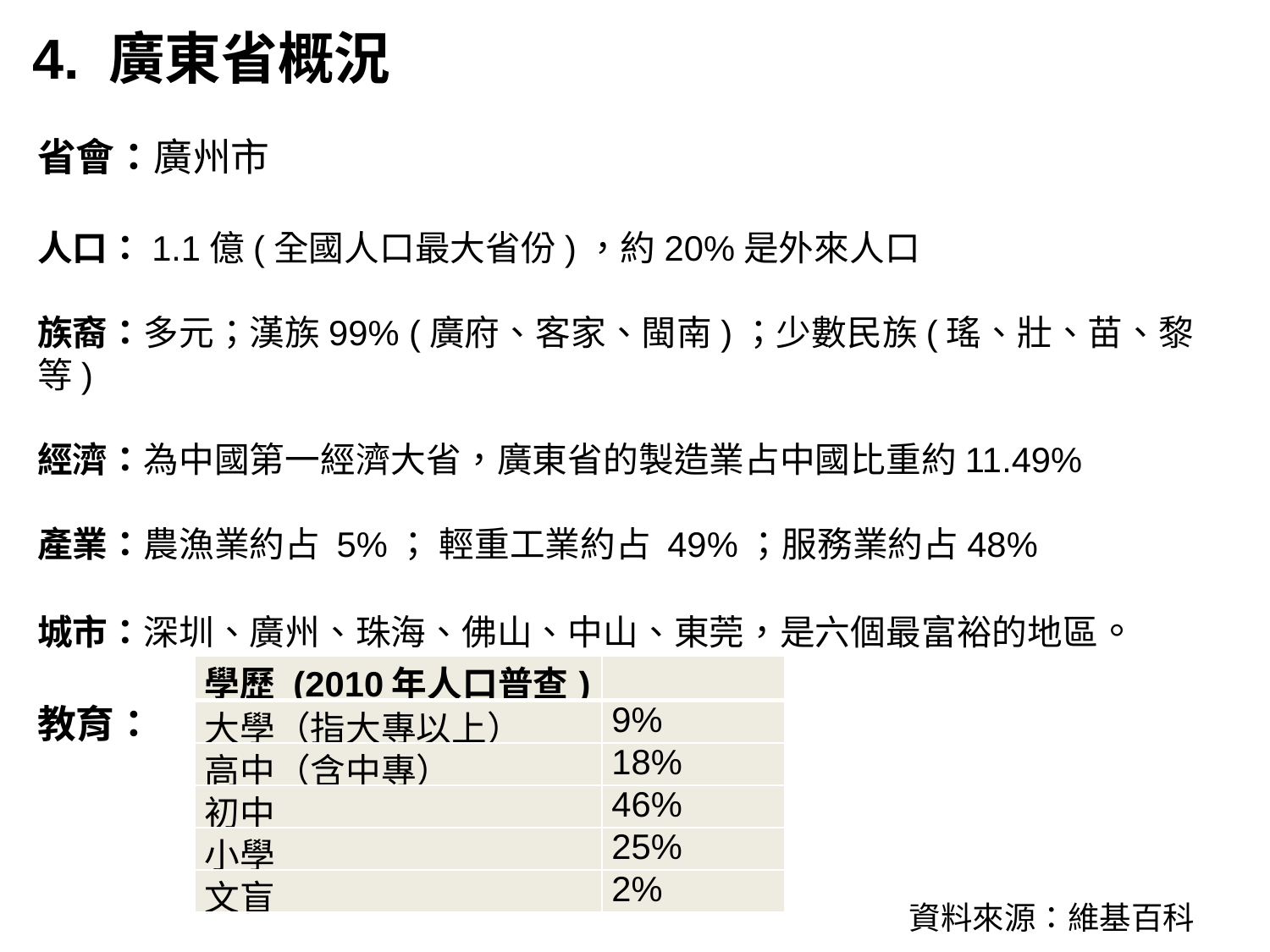

4. 廣東省概況
省會：廣州市

人口：1.1億(全國人口最大省份)，約20%是外來人口

族裔：多元；漢族99% (廣府、客家、閩南)；少數民族(瑤、壯、苗、黎等)

經濟：為中國第一經濟大省，廣東省的製造業占中國比重約11.49%

產業：農漁業約占 5%； 輕重工業約占 49%；服務業約占48%

城市：深圳、廣州、珠海、佛山、中山、東莞，是六個最富裕的地區。

教育：

| 學歷 (2010年人口普查) |  |
| --- | --- |
| 大學（指大專以上） | 9% |
| 高中（含中專） | 18% |
| 初中 | 46% |
| 小學 | 25% |
| 文盲 | 2% |
資料來源：維基百科